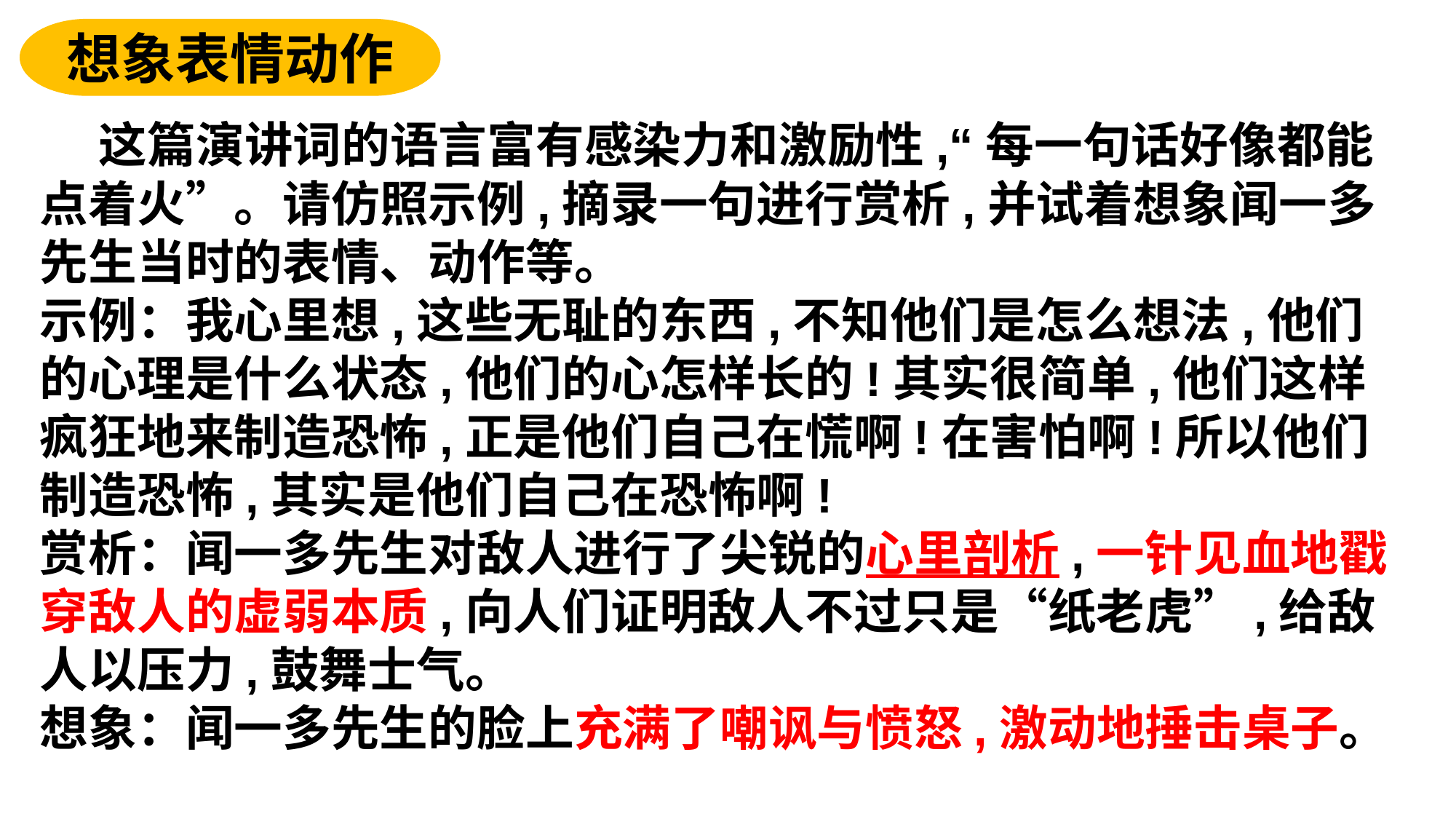

想象表情动作
    这篇演讲词的语言富有感染力和激励性,“每一句话好像都能点着火”。请仿照示例,摘录一句进行赏析,并试着想象闻一多先生当时的表情、动作等。
示例：我心里想,这些无耻的东西,不知他们是怎么想法,他们的心理是什么状态,他们的心怎样长的!其实很简单,他们这样疯狂地来制造恐怖,正是他们自己在慌啊!在害怕啊!所以他们制造恐怖,其实是他们自己在恐怖啊!
赏析：闻一多先生对敌人进行了尖锐的心里剖析,一针见血地戳穿敌人的虚弱本质,向人们证明敌人不过只是“纸老虎”,给敌人以压力,鼓舞士气。
想象：闻一多先生的脸上充满了嘲讽与愤怒,激动地捶击桌子。